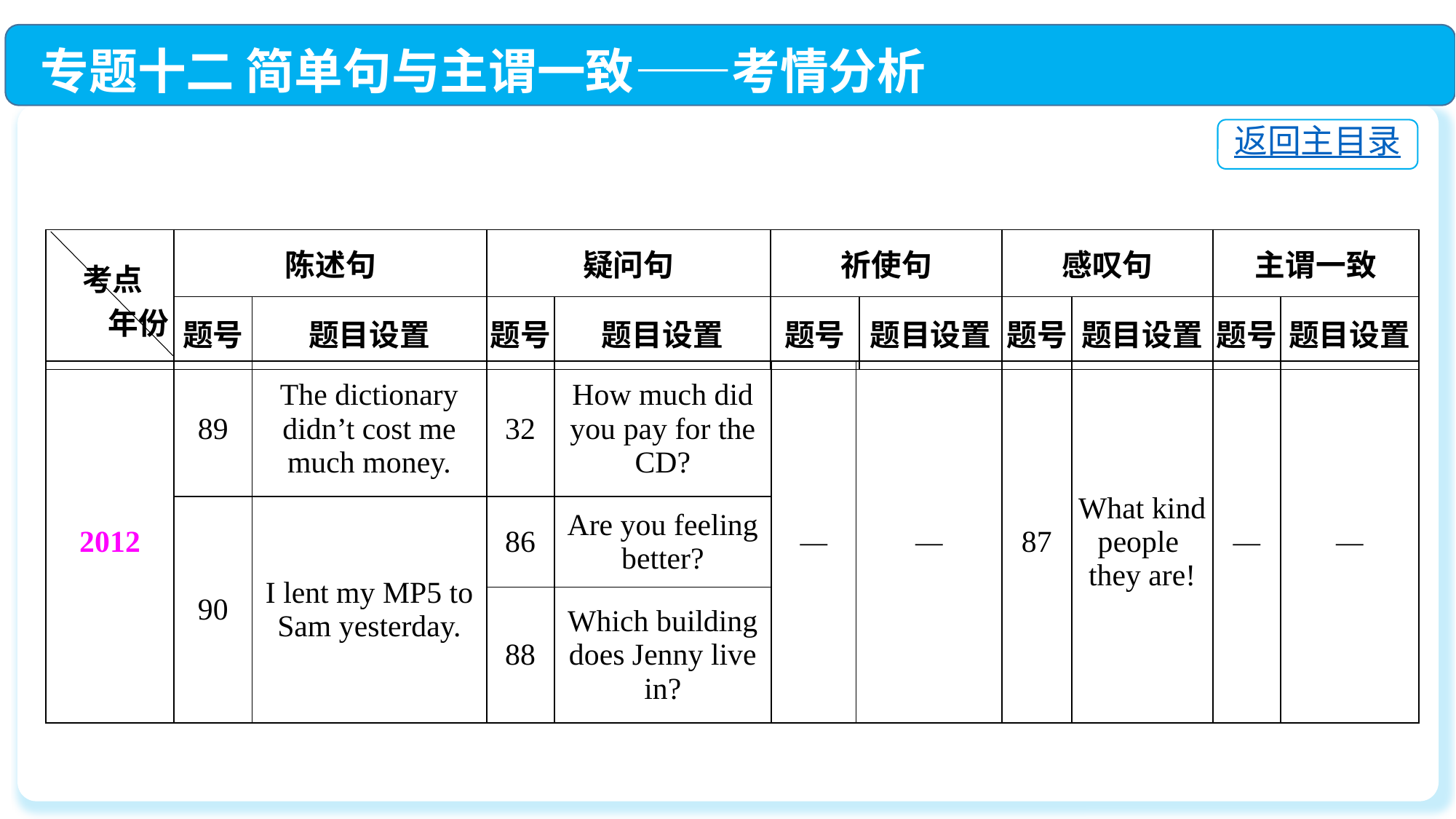

专题十二 简单句与主谓一致——考情分析

返回主目录
| 考点 年份 | 陈述句 |  | 疑问句 |  | 祈使句 |  | 感叹句 |  | 主谓一致 |  |
| --- | --- | --- | --- | --- | --- | --- | --- | --- | --- | --- |
|  | 题号 | 题目设置 | 题号 | 题目设置 | 题号 | 题目设置 | 题号 | 题目设置 | 题号 | 题目设置 |
| 2012 | 89 | The dictionary didn’t cost me much money. | 32 | How much did you pay for the CD? | — | — | 87 | What kind people they are! | — | — |
| --- | --- | --- | --- | --- | --- | --- | --- | --- | --- | --- |
|  | 90 | I lent my MP5 to Sam yesterday. | 86 | Are you feeling better? |  |  |  |  |  |  |
|  |  |  | 88 | Which building does Jenny live in? |  |  |  |  |  |  |